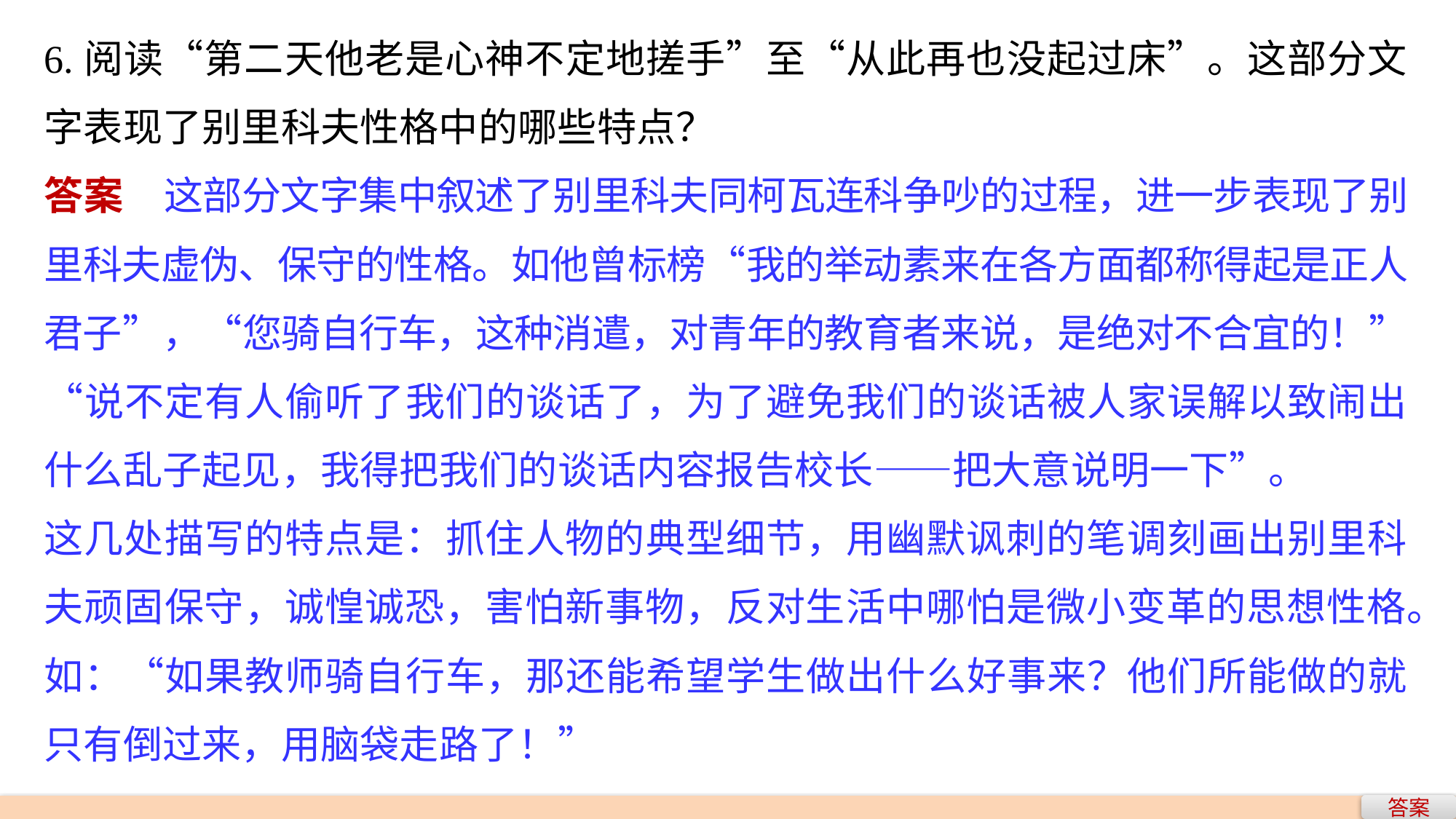

6.阅读“第二天他老是心神不定地搓手”至“从此再也没起过床”。这部分文字表现了别里科夫性格中的哪些特点？
答案　这部分文字集中叙述了别里科夫同柯瓦连科争吵的过程，进一步表现了别里科夫虚伪、保守的性格。如他曾标榜“我的举动素来在各方面都称得起是正人君子”，“您骑自行车，这种消遣，对青年的教育者来说，是绝对不合宜的！” “说不定有人偷听了我们的谈话了，为了避免我们的谈话被人家误解以致闹出什么乱子起见，我得把我们的谈话内容报告校长——把大意说明一下”。
这几处描写的特点是：抓住人物的典型细节，用幽默讽刺的笔调刻画出别里科夫顽固保守，诚惶诚恐，害怕新事物，反对生活中哪怕是微小变革的思想性格。如：“如果教师骑自行车，那还能希望学生做出什么好事来？他们所能做的就只有倒过来，用脑袋走路了！”
答案